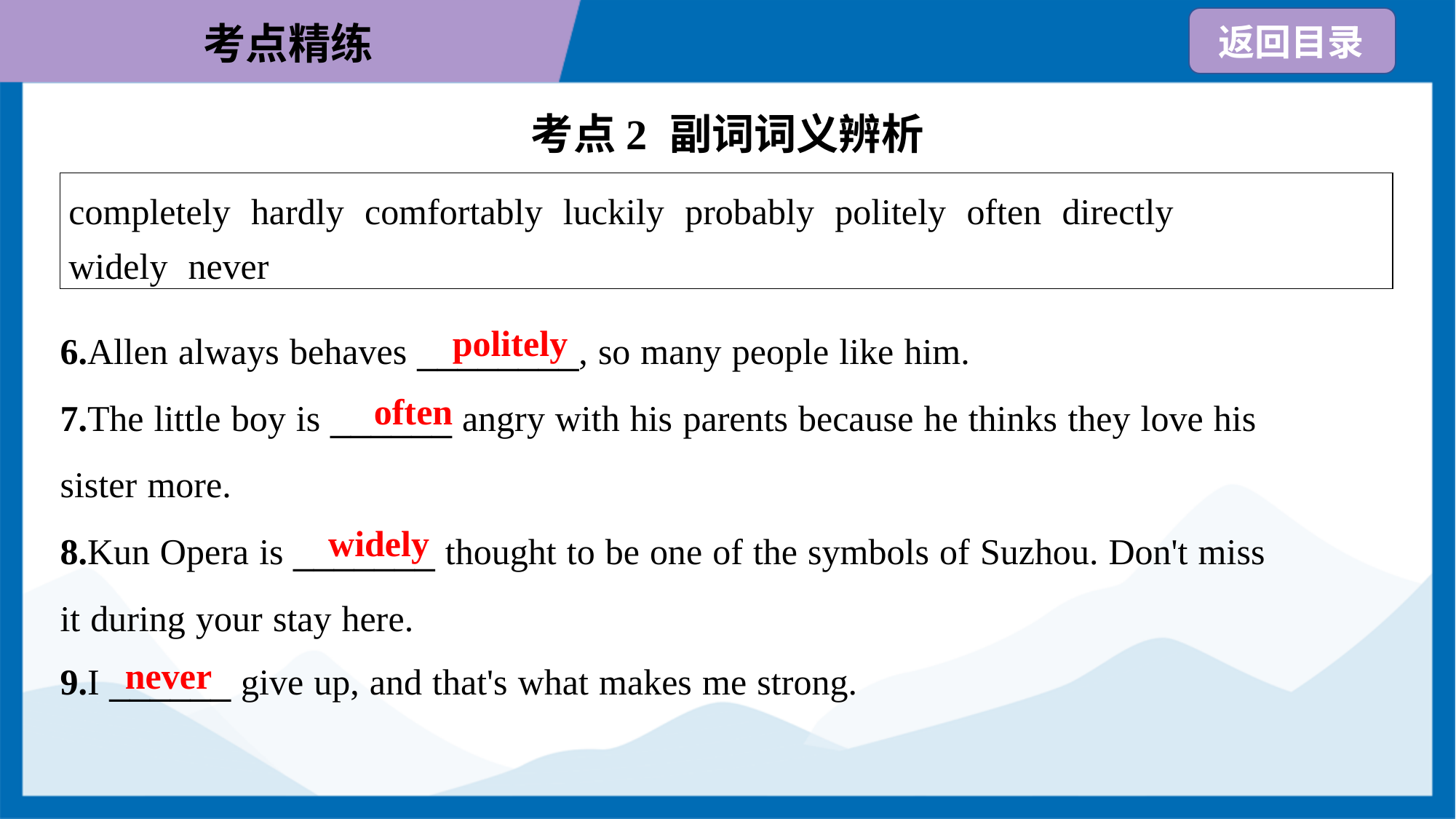

考点2 副词词义辨析
| completely hardly comfortably luckily probably politely often directly widely never |
| --- |
politely
6.Allen always behaves ________, so many people like him.
7.The little boy is ______ angry with his parents because he thinks they love his
sister more.
8.Kun Opera is _______ thought to be one of the symbols of Suzhou. Don't miss
it during your stay here.
9.I ______ give up, and that's what makes me strong.
often
widely
never